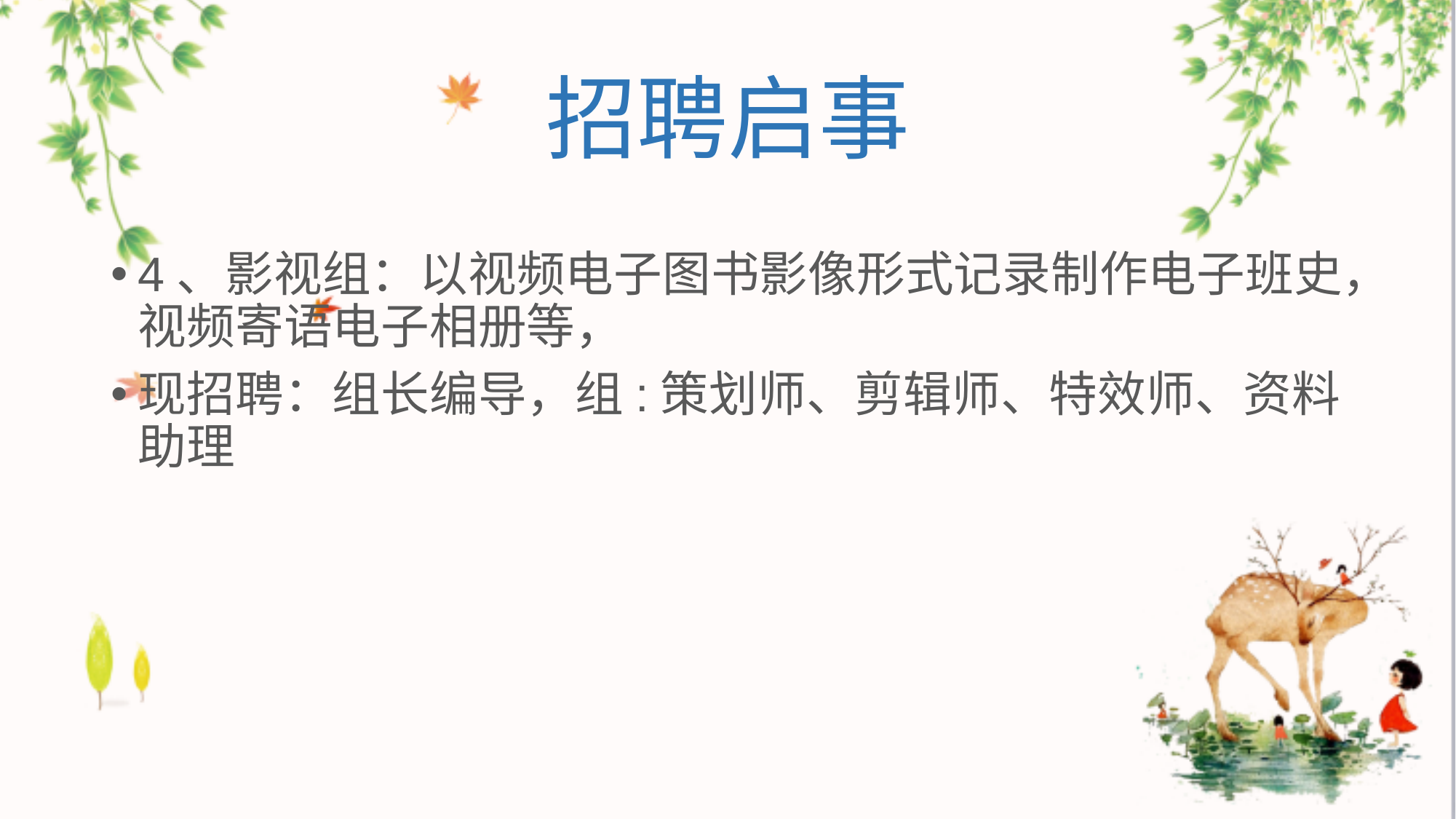

# 招聘启事

4、影视组：以视频电子图书影像形式记录制作电子班史，视频寄语电子相册等，
现招聘：组长编导，组:策划师、剪辑师、特效师、资料助理